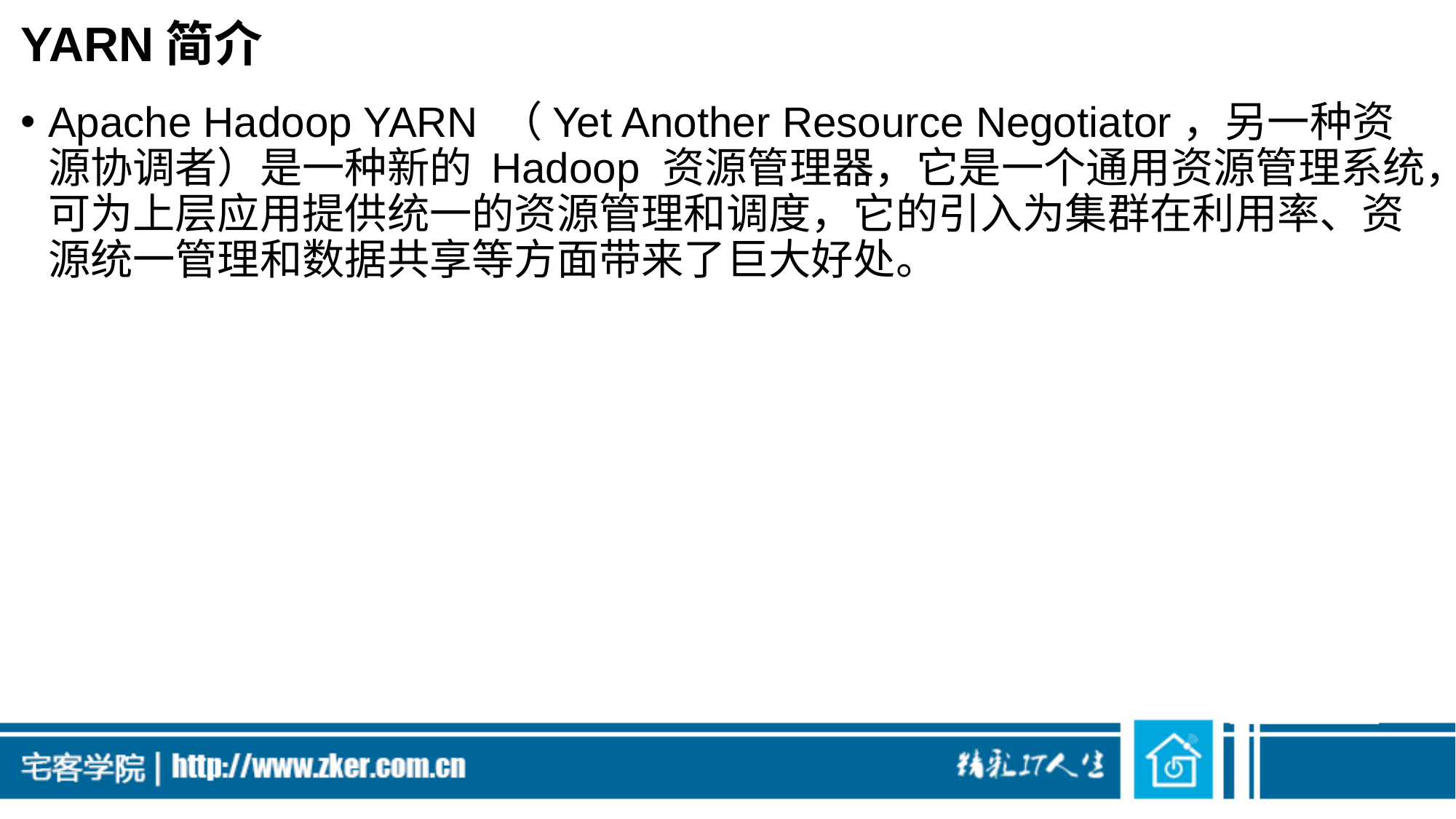

# YARN简介
Apache Hadoop YARN （Yet Another Resource Negotiator，另一种资源协调者）是一种新的 Hadoop 资源管理器，它是一个通用资源管理系统，可为上层应用提供统一的资源管理和调度，它的引入为集群在利用率、资源统一管理和数据共享等方面带来了巨大好处。